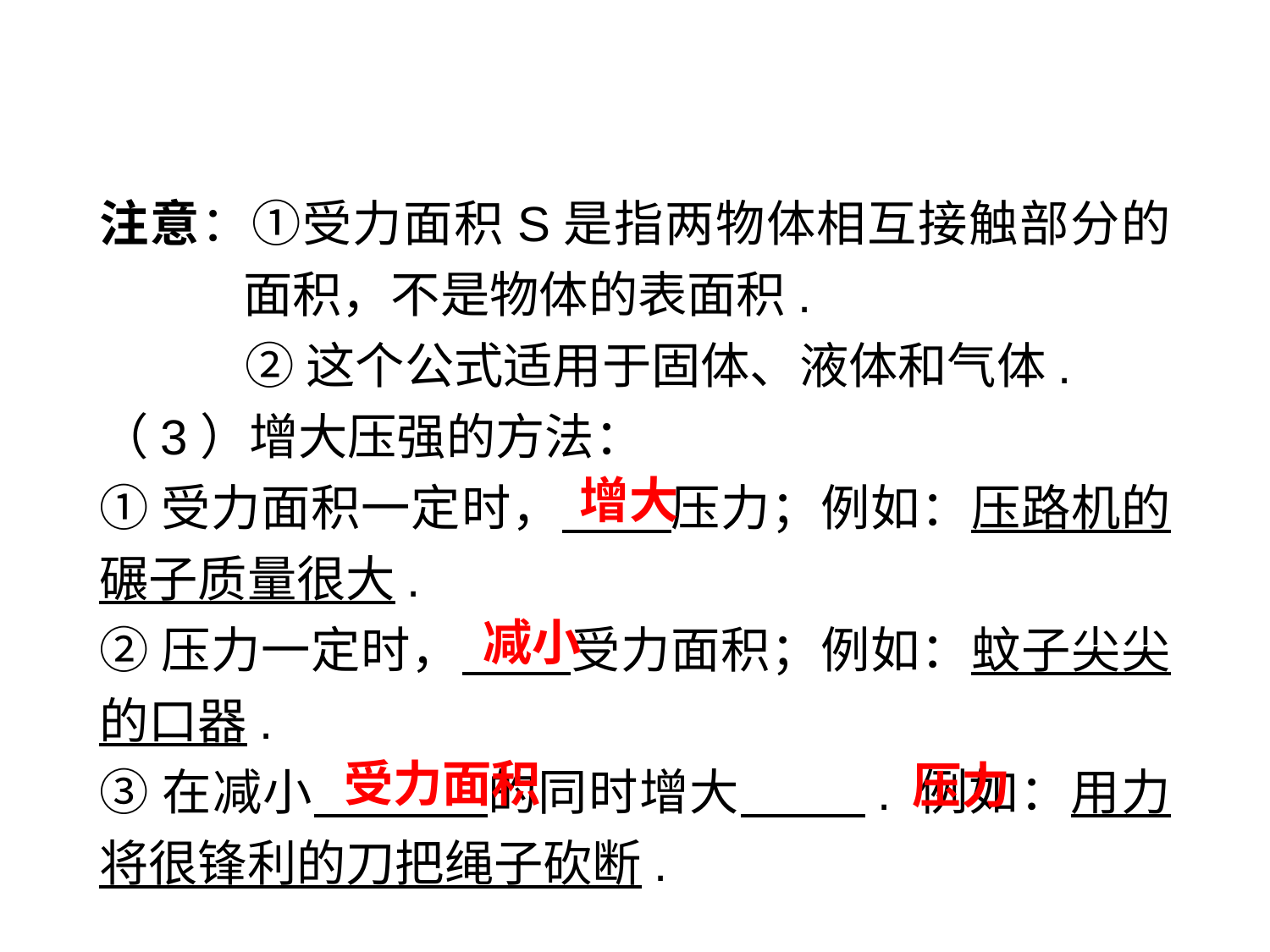

注意：①受力面积S是指两物体相互接触部分的面积，不是物体的表面积.
②这个公式适用于固体、液体和气体.
（3）增大压强的方法：
①受力面积一定时，　     压力；例如：压路机的碾子质量很大.
②压力一定时，　     受力面积；例如：蚊子尖尖的口器.
③在减小　          的同时增大　      . 例如：用力将很锋利的刀把绳子砍断.
增大
减小
受力面积
压力